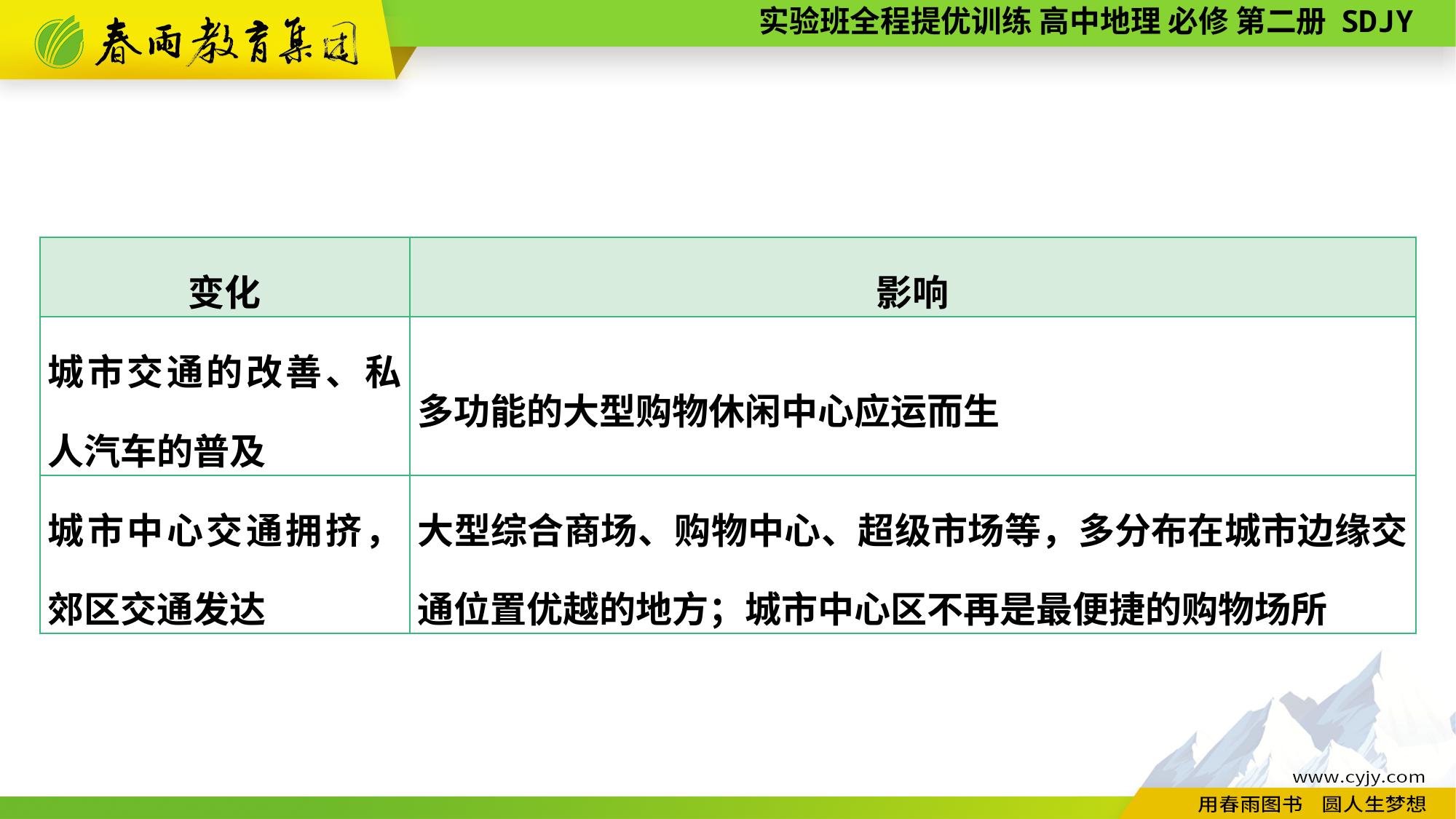

| 变化 | 影响 |
| --- | --- |
| 城市交通的改善、私人汽车的普及 | 多功能的大型购物休闲中心应运而生 |
| 城市中心交通拥挤，郊区交通发达 | 大型综合商场、购物中心、超级市场等，多分布在城市边缘交通位置优越的地方；城市中心区不再是最便捷的购物场所 |